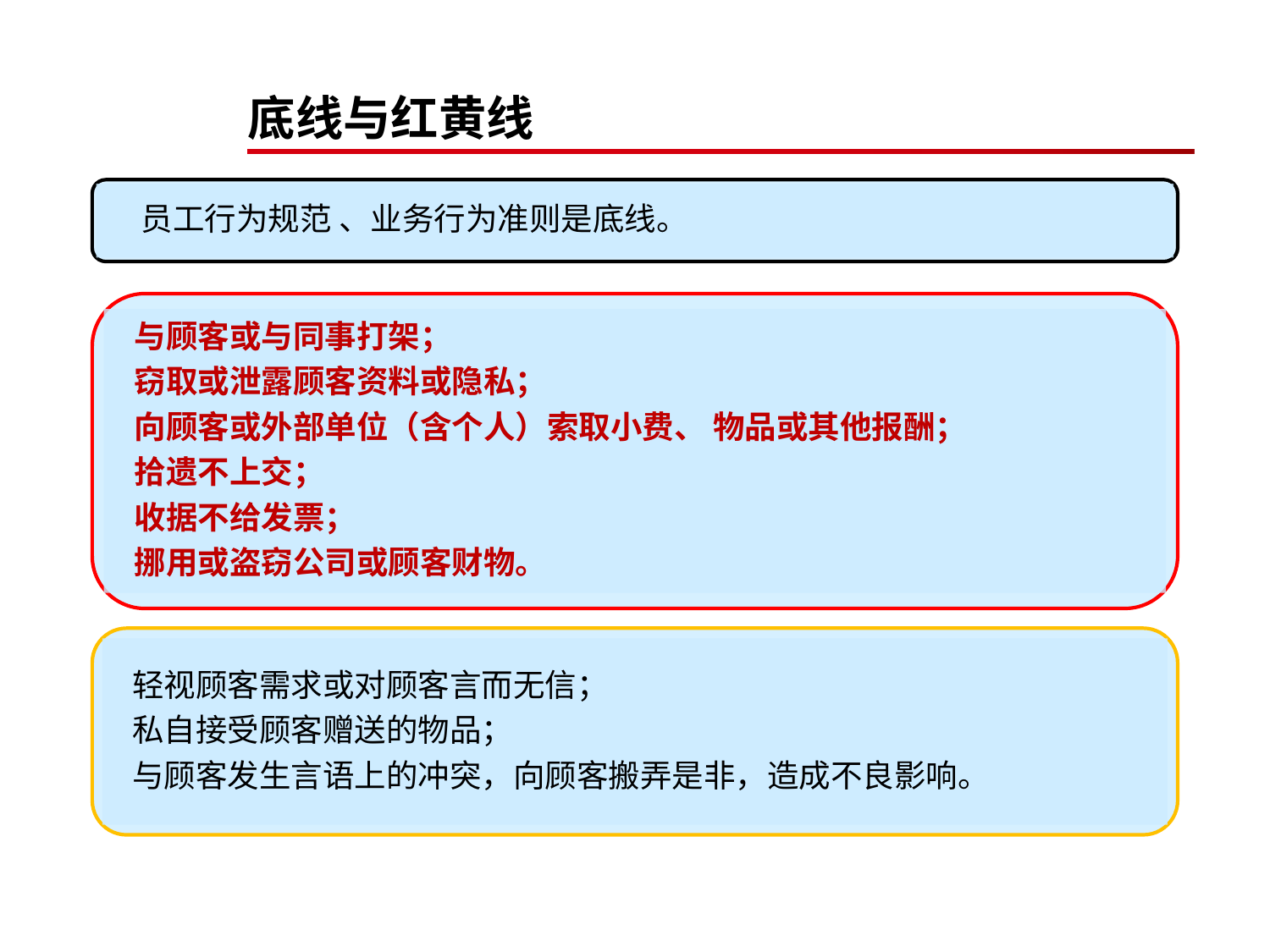

# 底线与红黄线

 员工行为规范 、业务行为准则是底线。

与顾客或与同事打架；
窃取或泄露顾客资料或隐私；
向顾客或外部单位（含个人）索取小费、 物品或其他报酬；
拾遗不上交；
收据不给发票；
挪用或盗窃公司或顾客财物。

轻视顾客需求或对顾客言而无信；
私自接受顾客赠送的物品；
与顾客发生言语上的冲突，向顾客搬弄是非，造成不良影响。